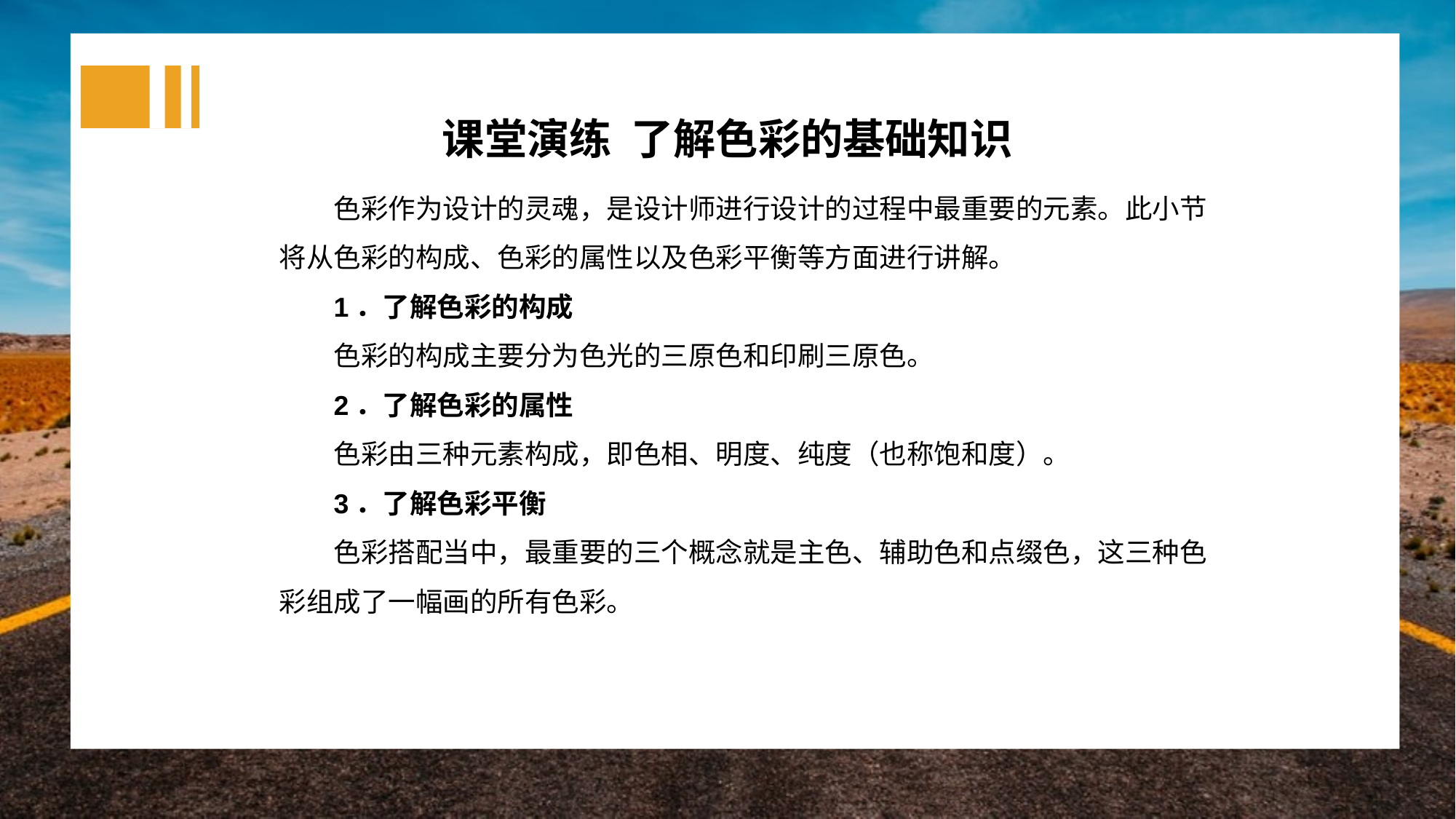

课堂演练  了解色彩的基础知识
色彩作为设计的灵魂，是设计师进行设计的过程中最重要的元素。此小节将从色彩的构成、色彩的属性以及色彩平衡等方面进行讲解。
1．了解色彩的构成
色彩的构成主要分为色光的三原色和印刷三原色。
2．了解色彩的属性
色彩由三种元素构成，即色相、明度、纯度（也称饱和度）。
3．了解色彩平衡
色彩搭配当中，最重要的三个概念就是主色、辅助色和点缀色，这三种色彩组成了一幅画的所有色彩。